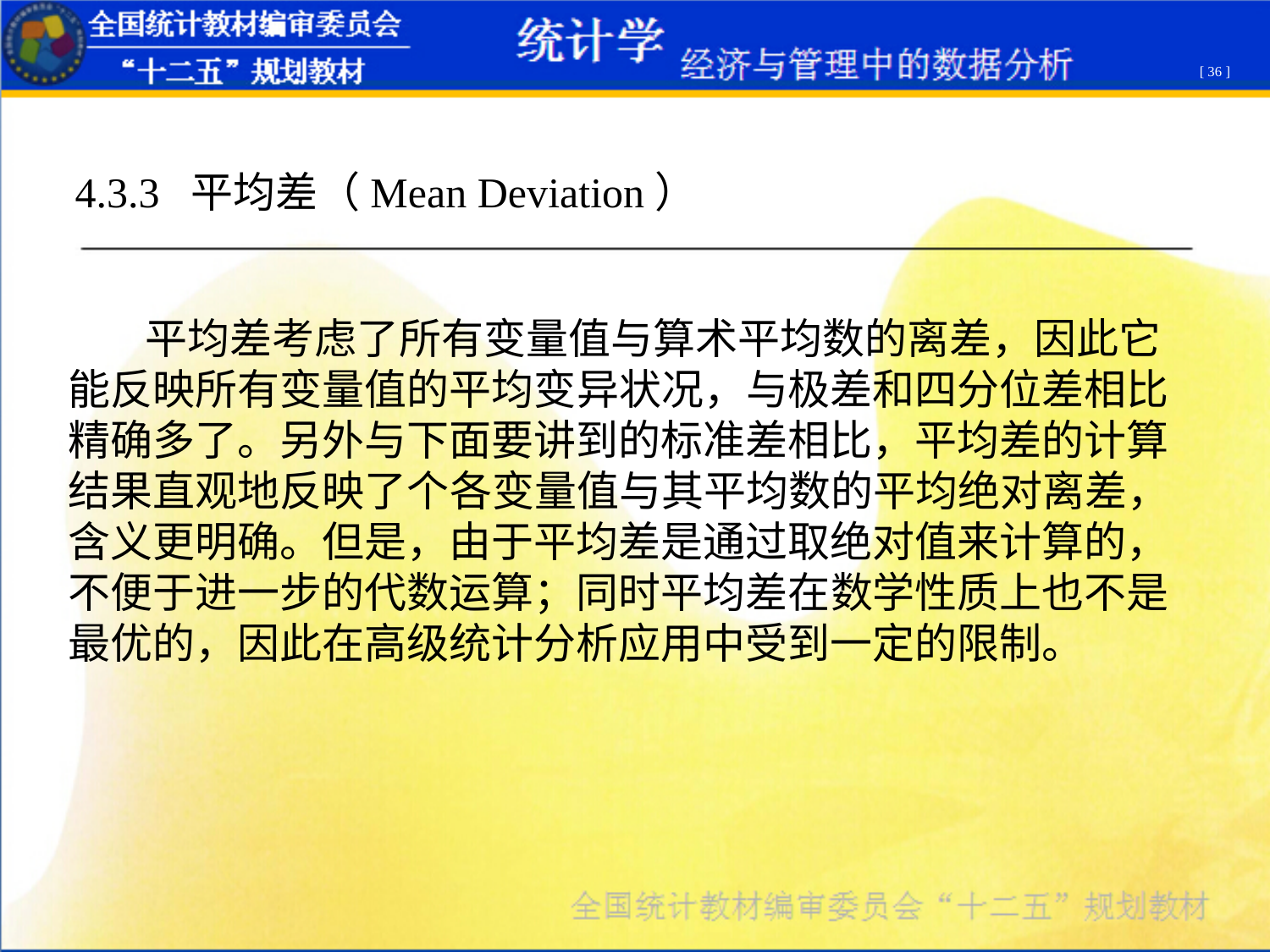

[ 36 ]
4.3.3  平均差（Mean Deviation）
       平均差考虑了所有变量值与算术平均数的离差，因此它能反映所有变量值的平均变异状况，与极差和四分位差相比精确多了。另外与下面要讲到的标准差相比，平均差的计算结果直观地反映了个各变量值与其平均数的平均绝对离差，含义更明确。但是，由于平均差是通过取绝对值来计算的，不便于进一步的代数运算；同时平均差在数学性质上也不是最优的，因此在高级统计分析应用中受到一定的限制。